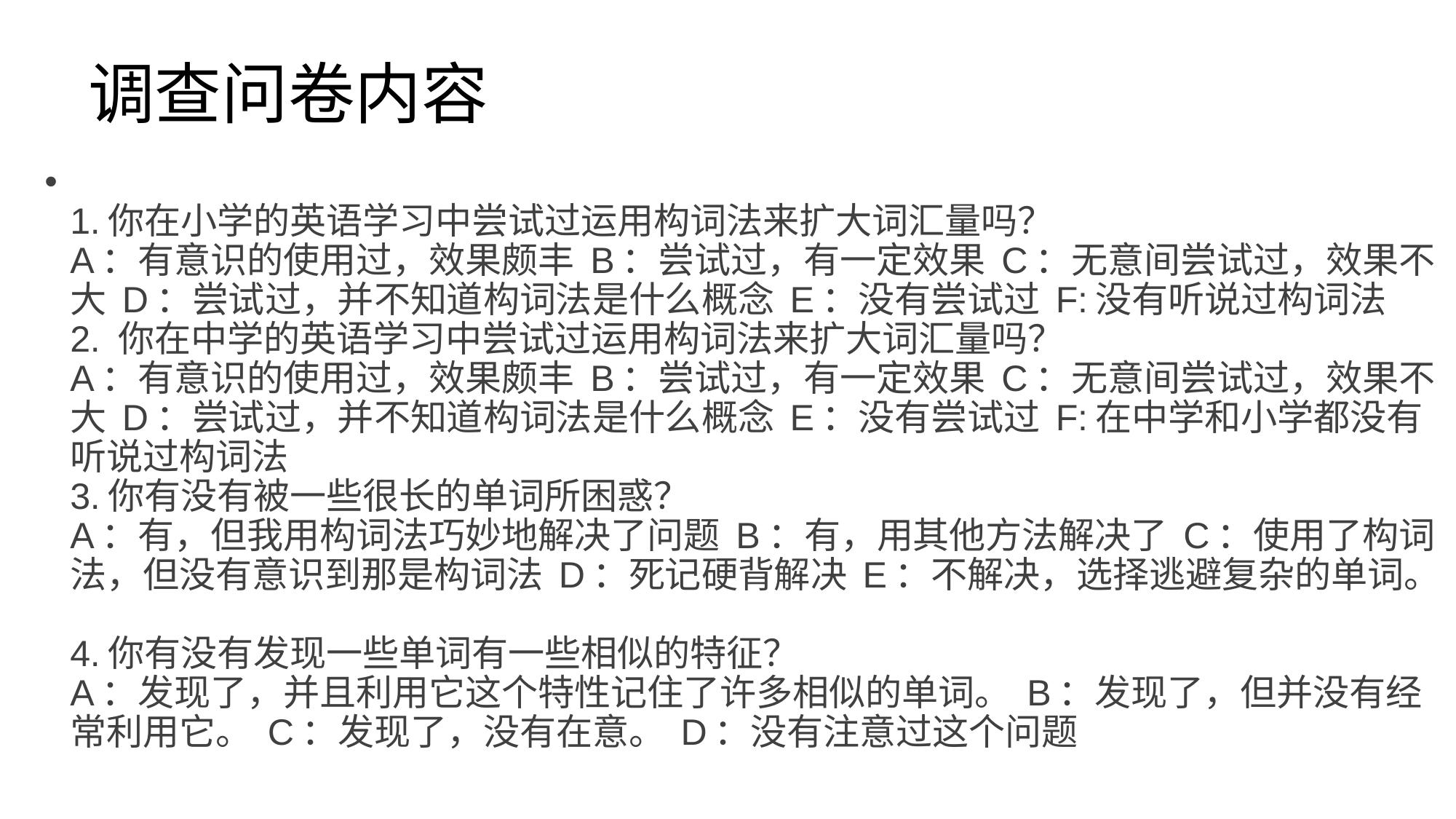

# 调查问卷内容
1.你在小学的英语学习中尝试过运用构词法来扩大词汇量吗？
A：有意识的使用过，效果颇丰 B：尝试过，有一定效果 C：无意间尝试过，效果不大 D：尝试过，并不知道构词法是什么概念 E：没有尝试过 F:没有听说过构词法
2. 你在中学的英语学习中尝试过运用构词法来扩大词汇量吗？
A：有意识的使用过，效果颇丰 B：尝试过，有一定效果 C：无意间尝试过，效果不大 D：尝试过，并不知道构词法是什么概念 E：没有尝试过 F:在中学和小学都没有听说过构词法
3.你有没有被一些很长的单词所困惑？
A：有，但我用构词法巧妙地解决了问题 B：有，用其他方法解决了 C：使用了构词法，但没有意识到那是构词法 D：死记硬背解决 E：不解决，选择逃避复杂的单词。
4.你有没有发现一些单词有一些相似的特征？
A：发现了，并且利用它这个特性记住了许多相似的单词。 B：发现了，但并没有经常利用它。 C：发现了，没有在意。 D：没有注意过这个问题